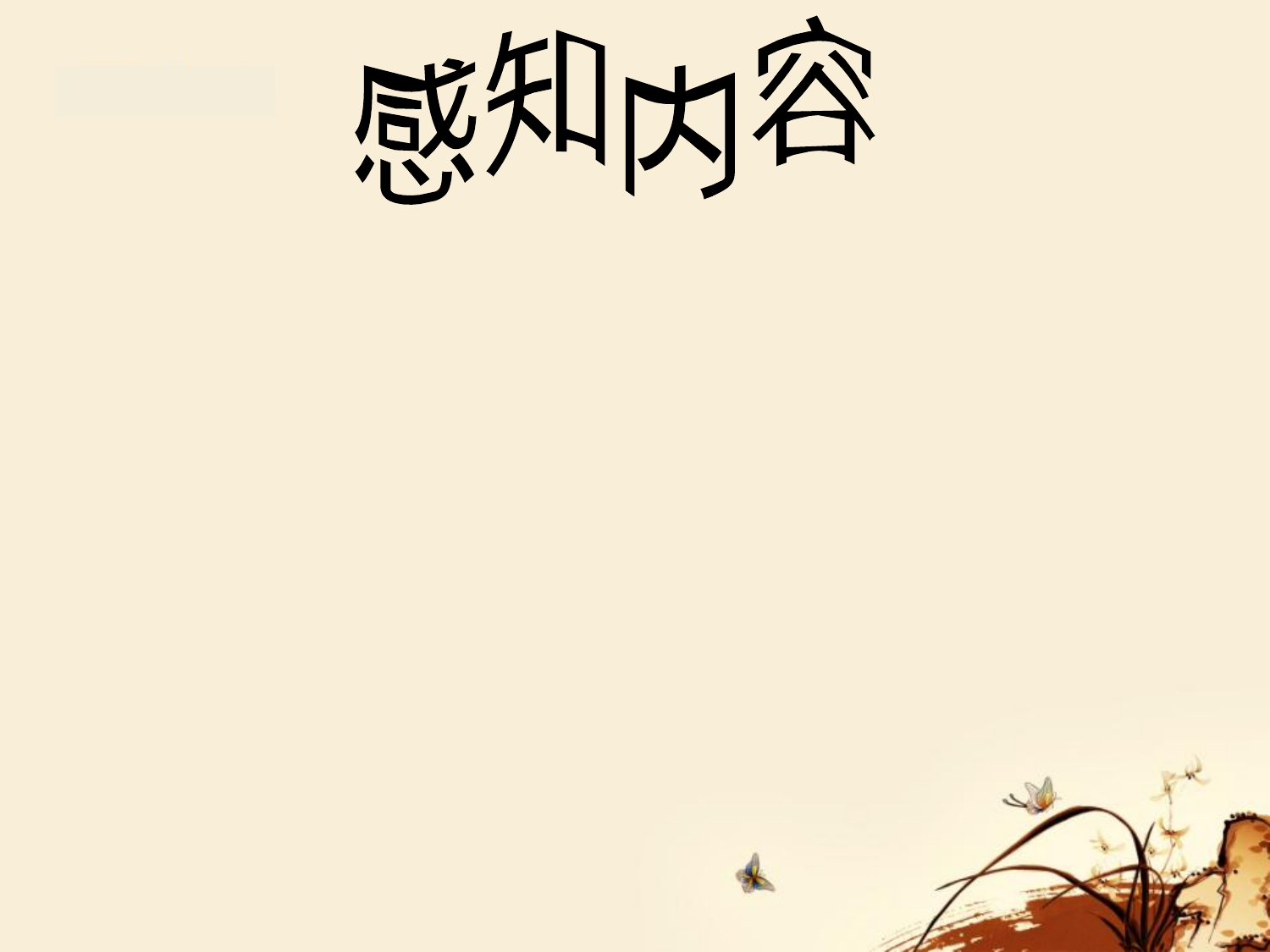

感知内容
   1、绿色蝈蝈的外表有哪些特征？
   2、文中介绍了绿色蝈蝈的哪些习性？
   3、主要介绍哪个方面的习性？
   4、作者不断变换对绿色蝈蝈的称呼，找出这些称呼，说说作者在什么情况下用什么称呼，这样写有什么效果?